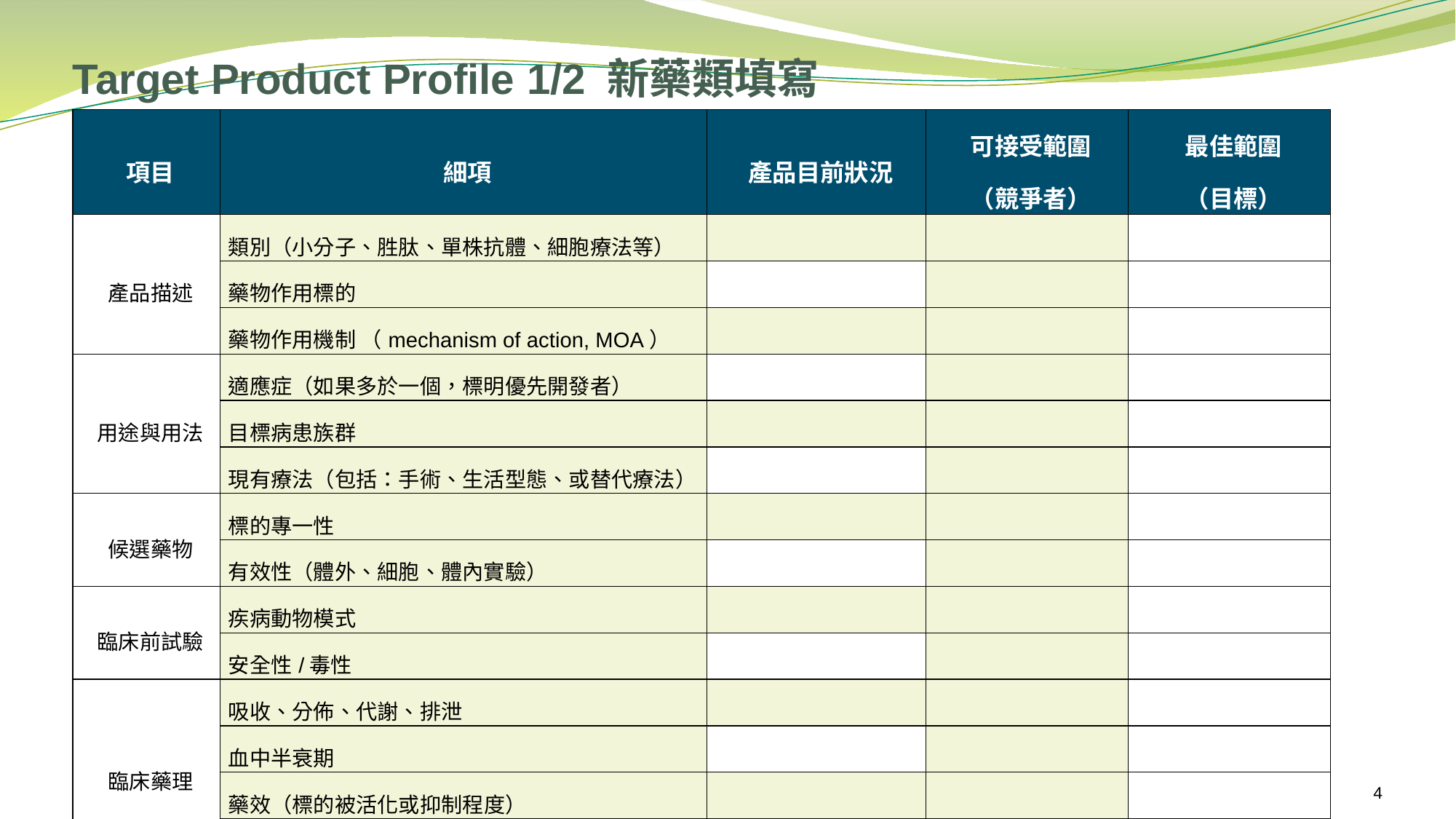

# Target Product Profile 1/2 新藥類填寫
| 項目 | 細項 | 產品目前狀況 | 可接受範圍 （競爭者） | 最佳範圍 （目標） |
| --- | --- | --- | --- | --- |
| 產品描述 | 類別（小分子、胜肽、單株抗體、細胞療法等） |  |  |  |
|  | 藥物作用標的 |  |  |  |
|  | 藥物作用機制 （mechanism of action, MOA） |  |  |  |
| 用途與用法 | 適應症（如果多於一個，標明優先開發者） |  |  |  |
|  | 目標病患族群 |  |  |  |
|  | 現有療法（包括：手術、生活型態、或替代療法） |  |  |  |
| 候選藥物 | 標的專一性 |  |  |  |
|  | 有效性（體外、細胞、體內實驗） |  |  |  |
| 臨床前試驗 | 疾病動物模式 |  |  |  |
|  | 安全性/毒性 |  |  |  |
| 臨床藥理 | 吸收、分佈、代謝、排泄 |  |  |  |
|  | 血中半衰期 |  |  |  |
|  | 藥效（標的被活化或抑制程度） |  |  |  |
|  | 蛋白質結合 |  |  |  |
4